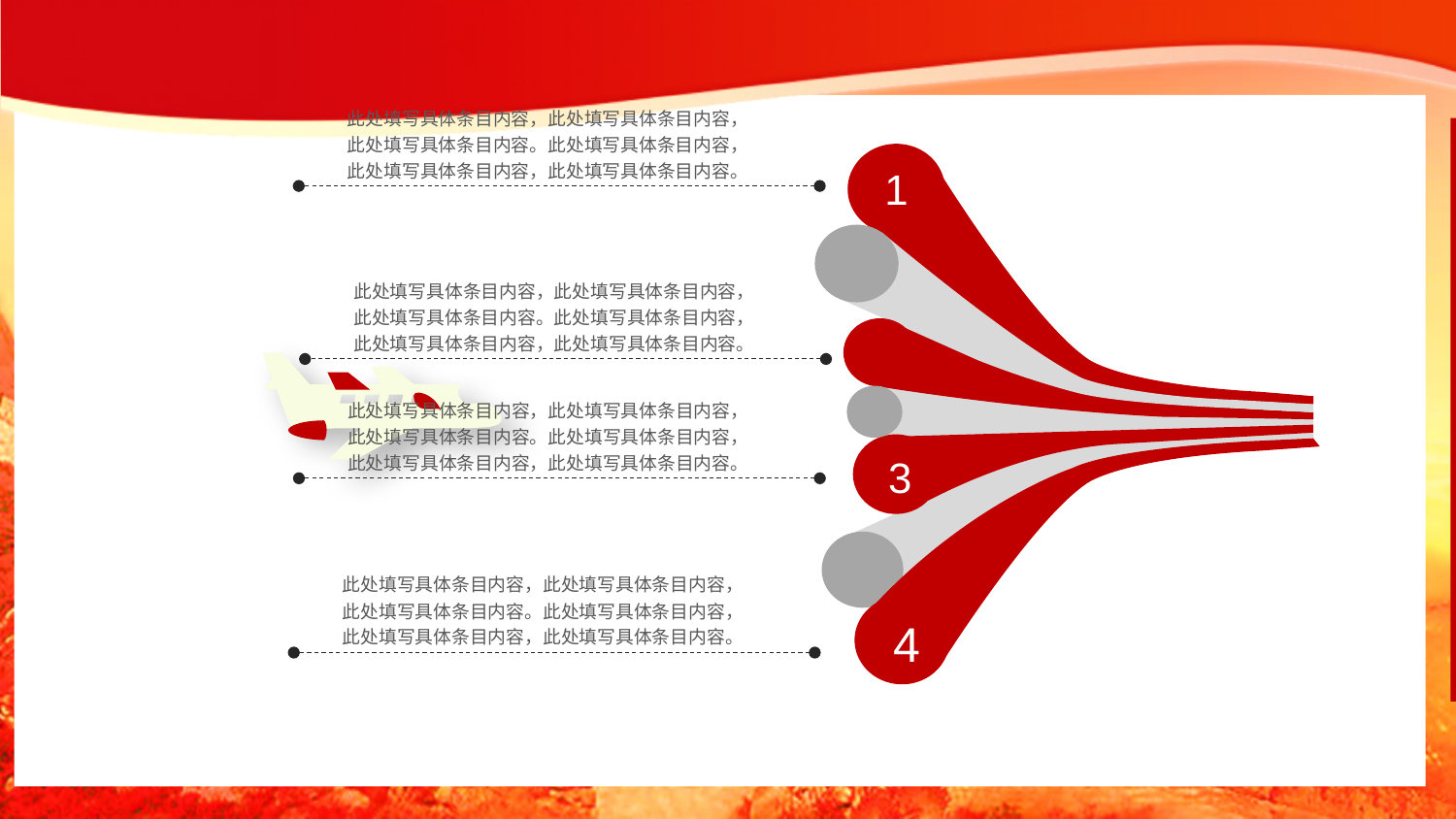

此处填写具体条目内容，此处填写具体条目内容，此处填写具体条目内容。此处填写具体条目内容，此处填写具体条目内容，此处填写具体条目内容。

 1

 2

 3

 4

此处填写具体条目内容，此处填写具体条目内容，此处填写具体条目内容。此处填写具体条目内容，此处填写具体条目内容，此处填写具体条目内容。

此处填写具体条目内容，此处填写具体条目内容，此处填写具体条目内容。此处填写具体条目内容，此处填写具体条目内容，此处填写具体条目内容。
此处填写具体条目内容，此处填写具体条目内容，此处填写具体条目内容。此处填写具体条目内容，此处填写具体条目内容，此处填写具体条目内容。